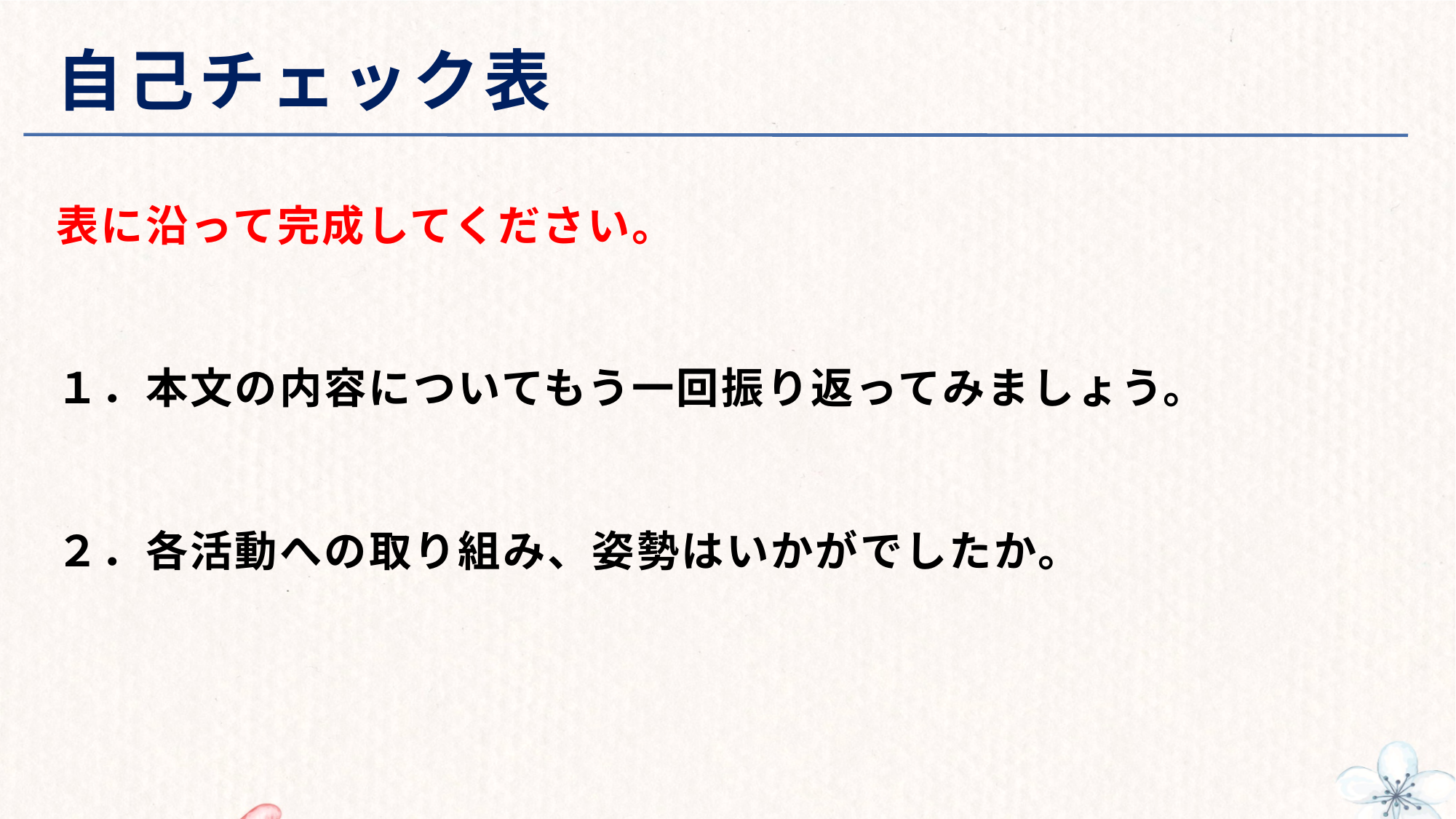

# 自己チェック表
表に沿って完成してください。

１．本文の内容についてもう一回振り返ってみましょう。

２．各活動への取り組み、姿勢はいかがでしたか。